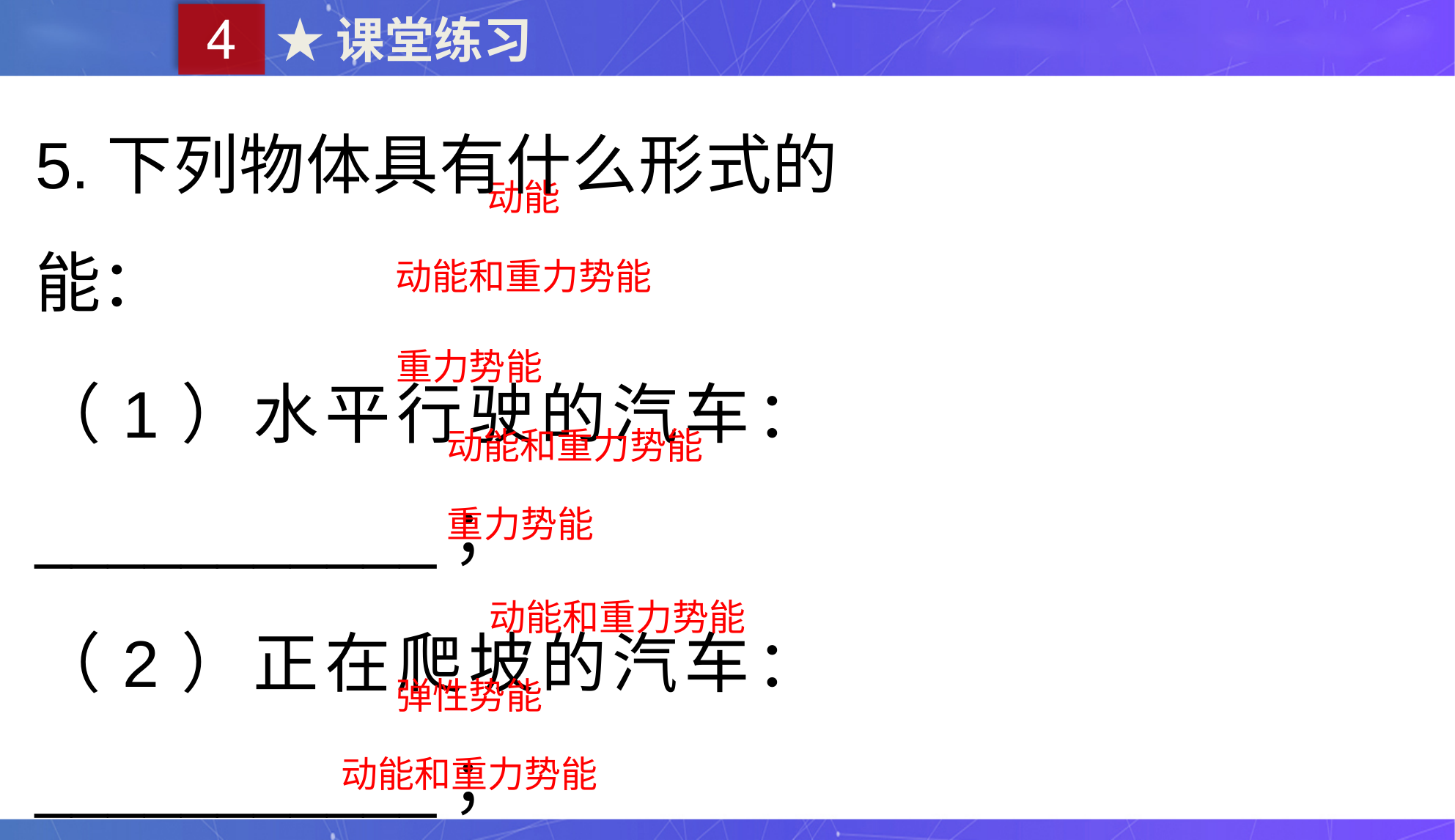

4
★课堂练习
5.下列物体具有什么形式的能：
（1）水平行驶的汽车：___________；
（2）正在爬坡的汽车：___________；
（3）山顶上的石头：___________；
（4）山顶上滚下的石头：___________；
（5）天花板上的吊灯： ___________；
（6）天花板上摇摆的吊灯：___________；
（7）拉长的橡皮筋：___________；
（8）下落的雨滴：___________。
动能
动能和重力势能
重力势能
动能和重力势能
重力势能
动能和重力势能
弹性势能
动能和重力势能